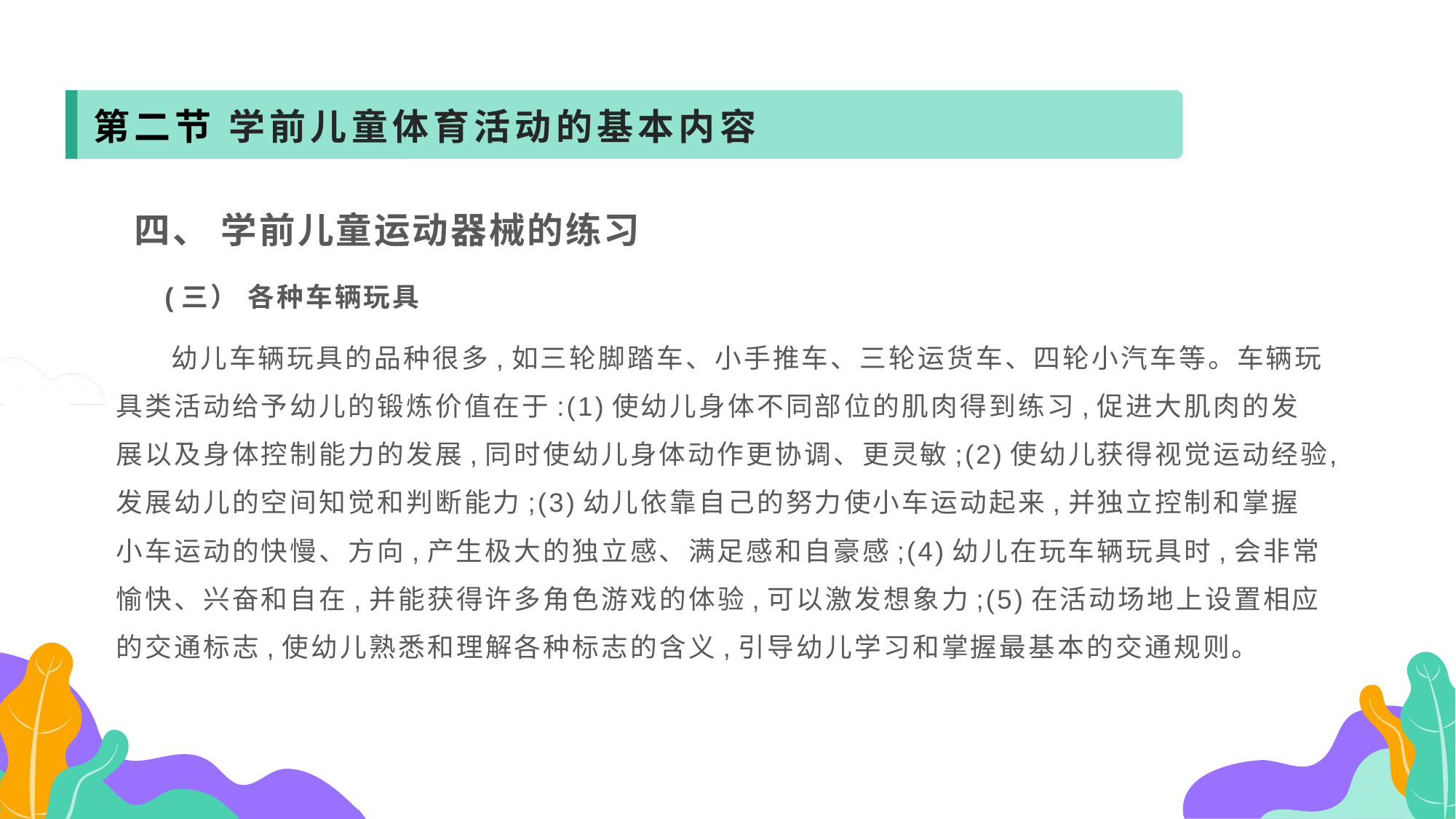

第二节 学前儿童体育活动的基本内容
 四、 学前儿童运动器械的练习
     (三） 各种车辆玩具
      幼儿车辆玩具的品种很多,如三轮脚踏车、小手推车、三轮运货车、四轮小汽车等。车辆玩具类活动给予幼儿的锻炼价值在于:(1)使幼儿身体不同部位的肌肉得到练习,促进大肌肉的发展以及身体控制能力的发展,同时使幼儿身体动作更协调、更灵敏;(2)使幼儿获得视觉运动经验,发展幼儿的空间知觉和判断能力;(3)幼儿依靠自己的努力使小车运动起来,并独立控制和掌握小车运动的快慢、方向,产生极大的独立感、满足感和自豪感;(4)幼儿在玩车辆玩具时,会非常愉快、兴奋和自在,并能获得许多角色游戏的体验,可以激发想象力;(5)在活动场地上设置相应的交通标志,使幼儿熟悉和理解各种标志的含义,引导幼儿学习和掌握最基本的交通规则。